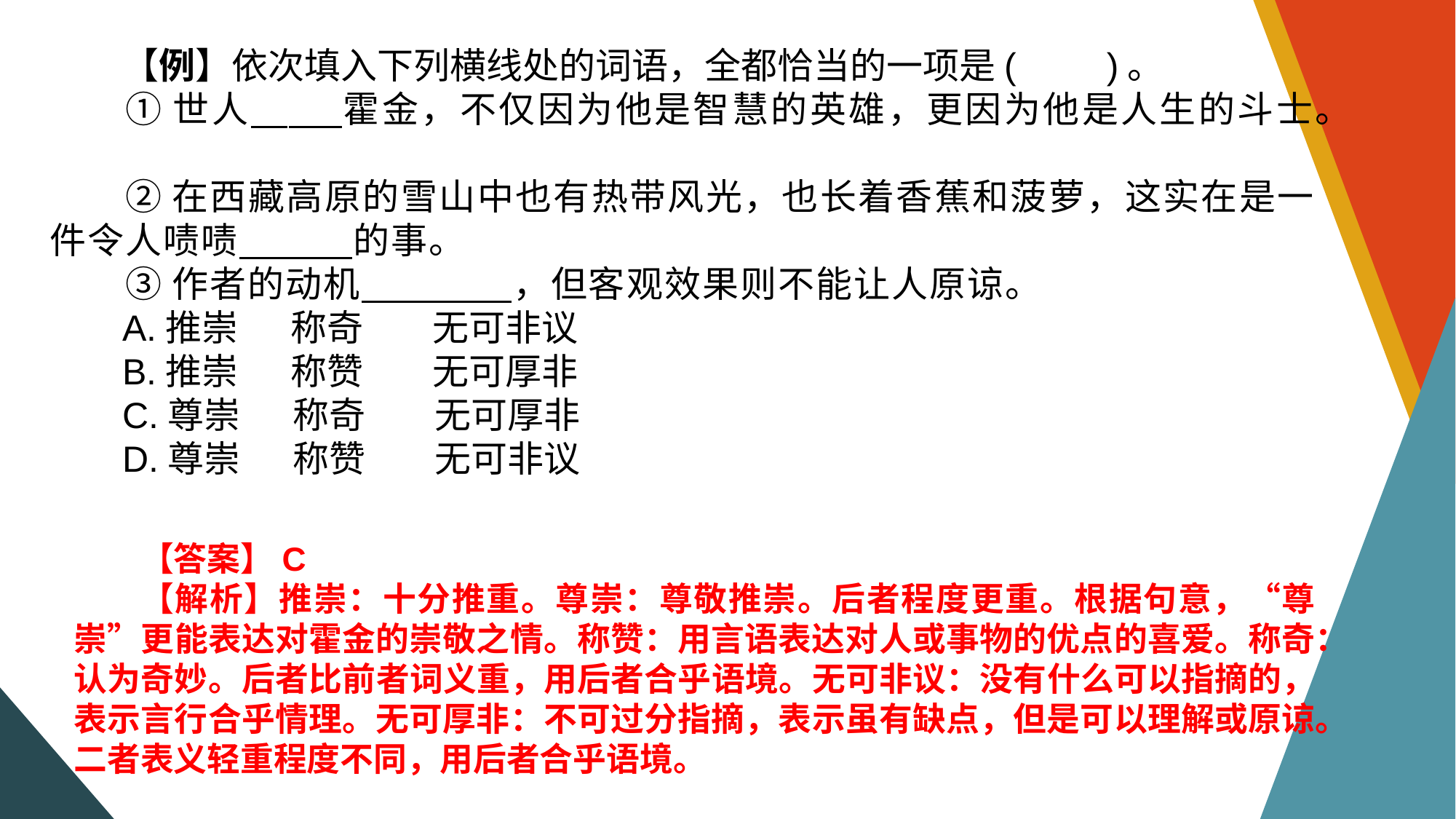

【例】依次填入下列横线处的词语，全都恰当的一项是(　　)。
①世人　     霍金，不仅因为他是智慧的英雄，更因为他是人生的斗士。
②在西藏高原的雪山中也有热带风光，也长着香蕉和菠萝，这实在是一件令人啧啧　　    的事。
③作者的动机　　　　，但客观效果则不能让人原谅。
A.推崇　  称奇　    无可非议
B.推崇　  称赞　    无可厚非
C.尊崇　  称奇　    无可厚非
D.尊崇　  称赞　    无可非议

【答案】C
【解析】推崇：十分推重。尊崇：尊敬推崇。后者程度更重。根据句意，“尊崇”更能表达对霍金的崇敬之情。称赞：用言语表达对人或事物的优点的喜爱。称奇：认为奇妙。后者比前者词义重，用后者合乎语境。无可非议：没有什么可以指摘的，表示言行合乎情理。无可厚非：不可过分指摘，表示虽有缺点，但是可以理解或原谅。二者表义轻重程度不同，用后者合乎语境。